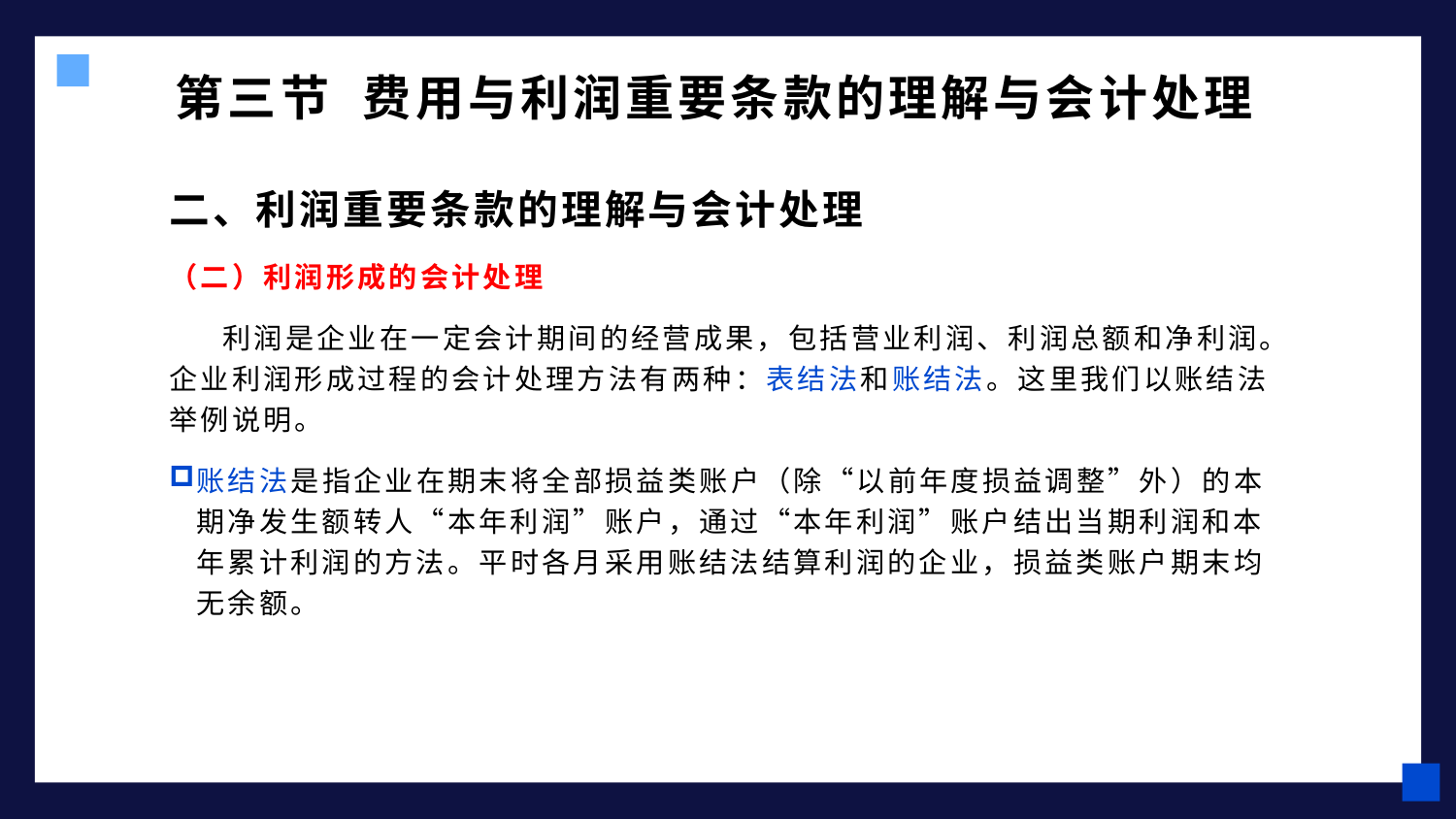

# 第三节  费用与利润重要条款的理解与会计处理
二、利润重要条款的理解与会计处理
（二）利润形成的会计处理
     利润是企业在一定会计期间的经营成果，包括营业利润、利润总额和净利润。企业利润形成过程的会计处理方法有两种：表结法和账结法。这里我们以账结法举例说明。
账结法是指企业在期末将全部损益类账户（除“以前年度损益调整”外）的本期净发生额转人“本年利润”账户，通过“本年利润”账户结出当期利润和本年累计利润的方法。平时各月采用账结法结算利润的企业，损益类账户期末均无余额。